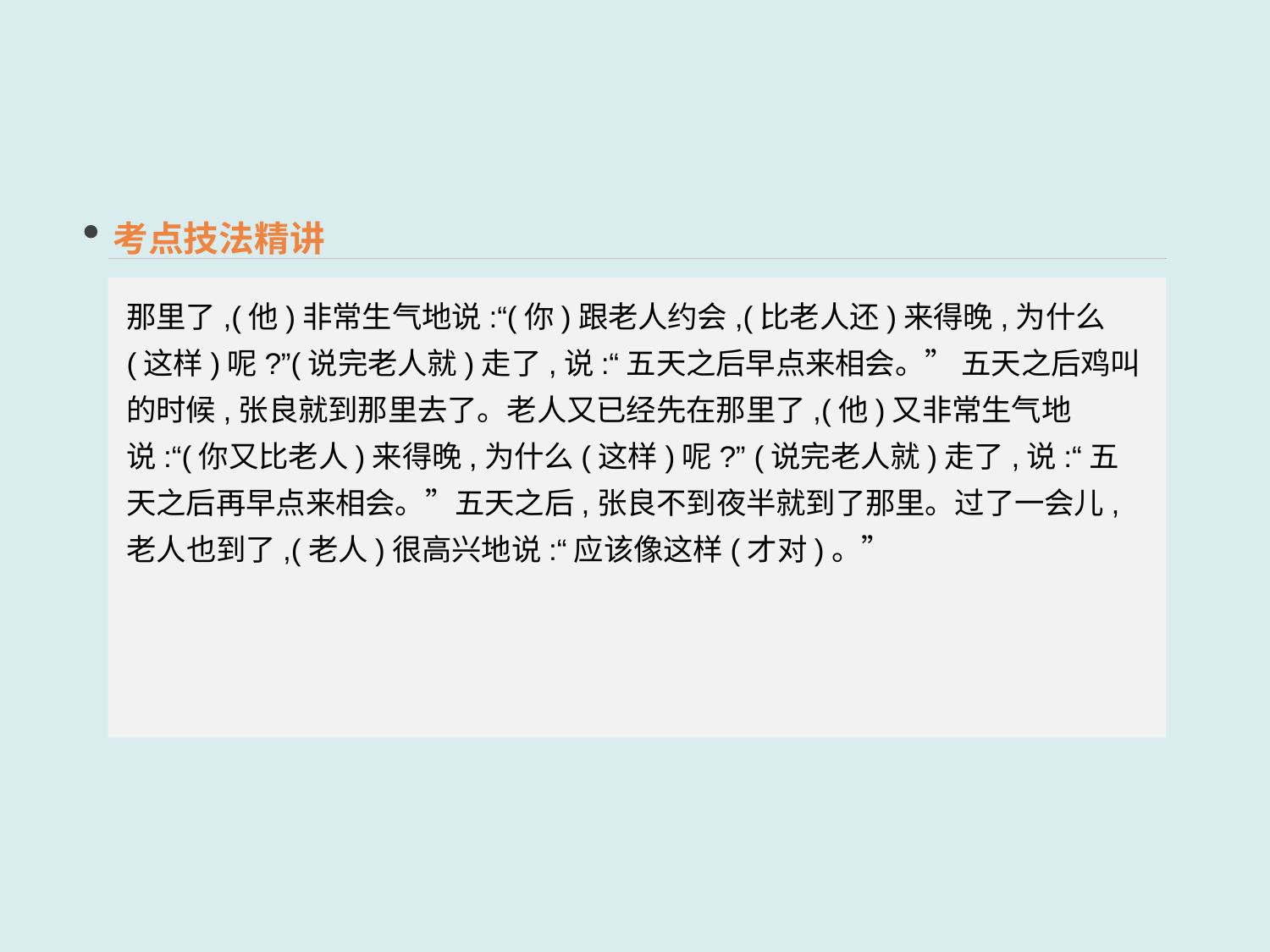

考点技法精讲

那里了,(他)非常生气地说:“(你)跟老人约会,(比老人还)来得晚,为什么(这样)呢?”(说完老人就)走了,说:“五天之后早点来相会。” 五天之后鸡叫的时候,张良就到那里去了。老人又已经先在那里了,(他)又非常生气地说:“(你又比老人)来得晚,为什么(这样)呢?” (说完老人就)走了,说:“五天之后再早点来相会。”五天之后,张良不到夜半就到了那里。过了一会儿,老人也到了,(老人)很高兴地说:“应该像这样(才对)。”